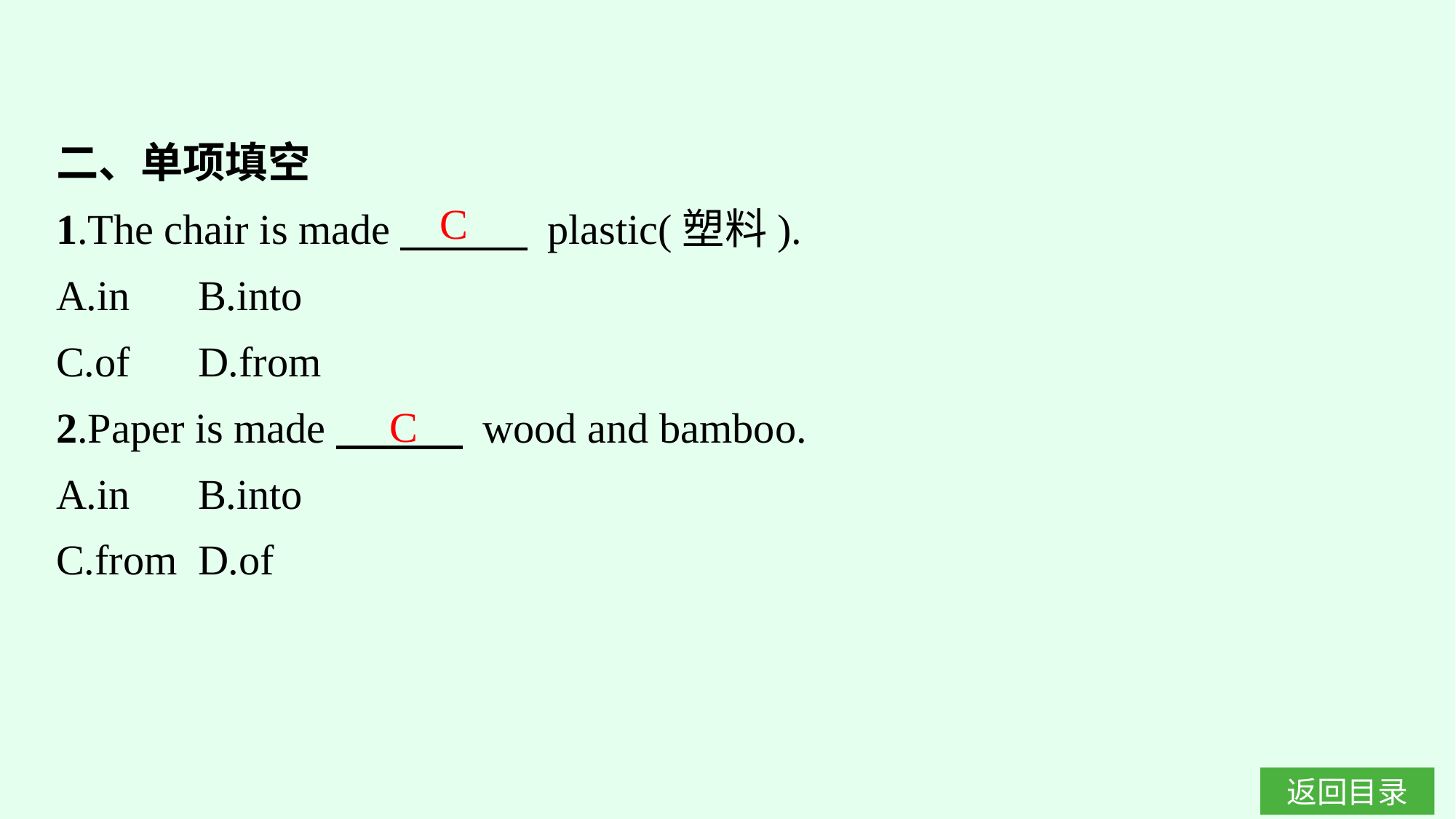

二、单项填空
1.The chair is made　　　 plastic(塑料).
A.in	B.into
C.of	D.from
2.Paper is made　　　 wood and bamboo.
A.in	B.into
C.from	D.of
C
C